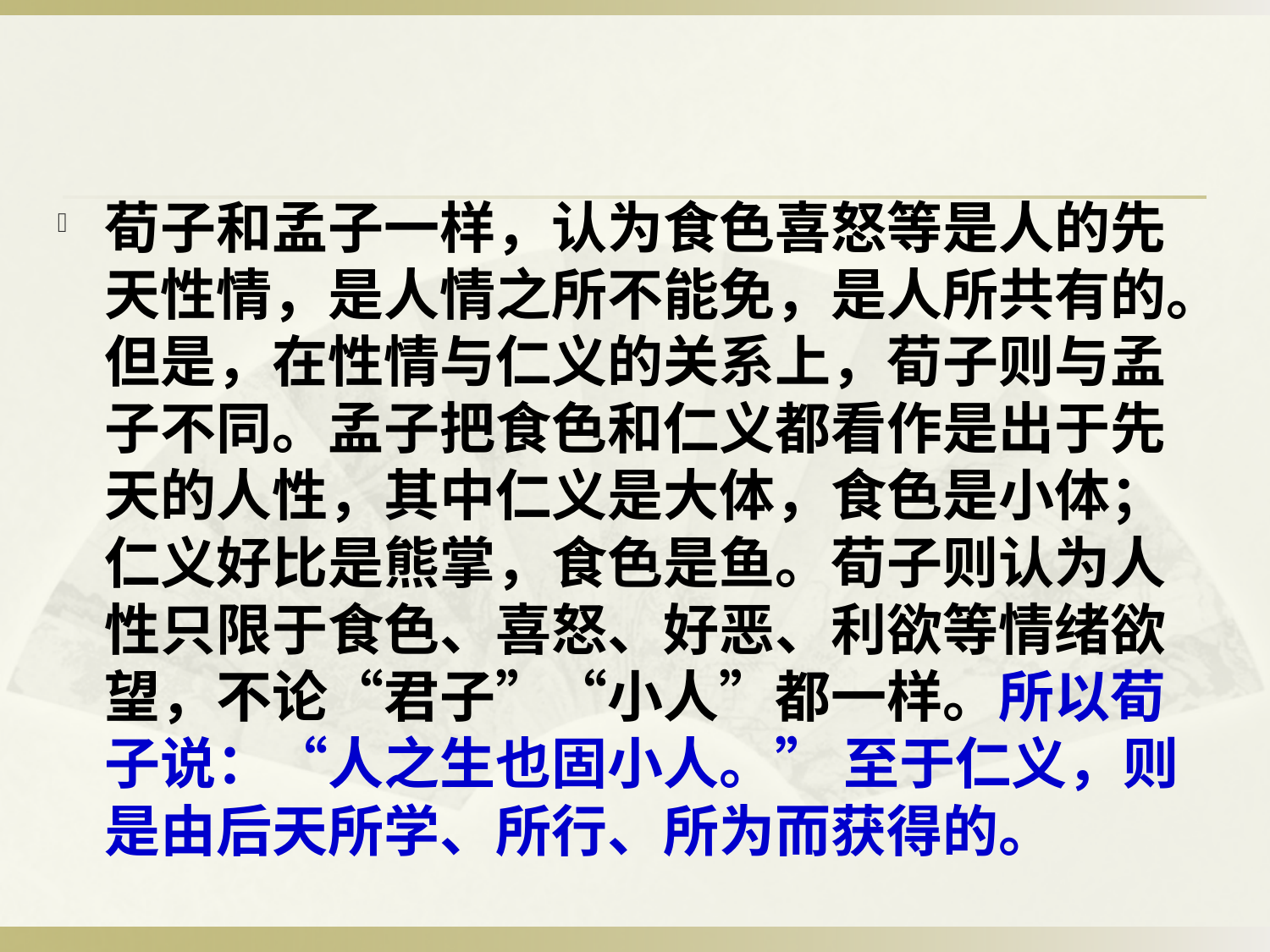

荀子和孟子一样，认为食色喜怒等是人的先天性情，是人情之所不能免，是人所共有的。但是，在性情与仁义的关系上，荀子则与孟子不同。孟子把食色和仁义都看作是出于先天的人性，其中仁义是大体，食色是小体；仁义好比是熊掌，食色是鱼。荀子则认为人性只限于食色、喜怒、好恶、利欲等情绪欲望，不论“君子”“小人”都一样。所以荀子说：“人之生也固小人。” 至于仁义，则是由后天所学、所行、所为而获得的。